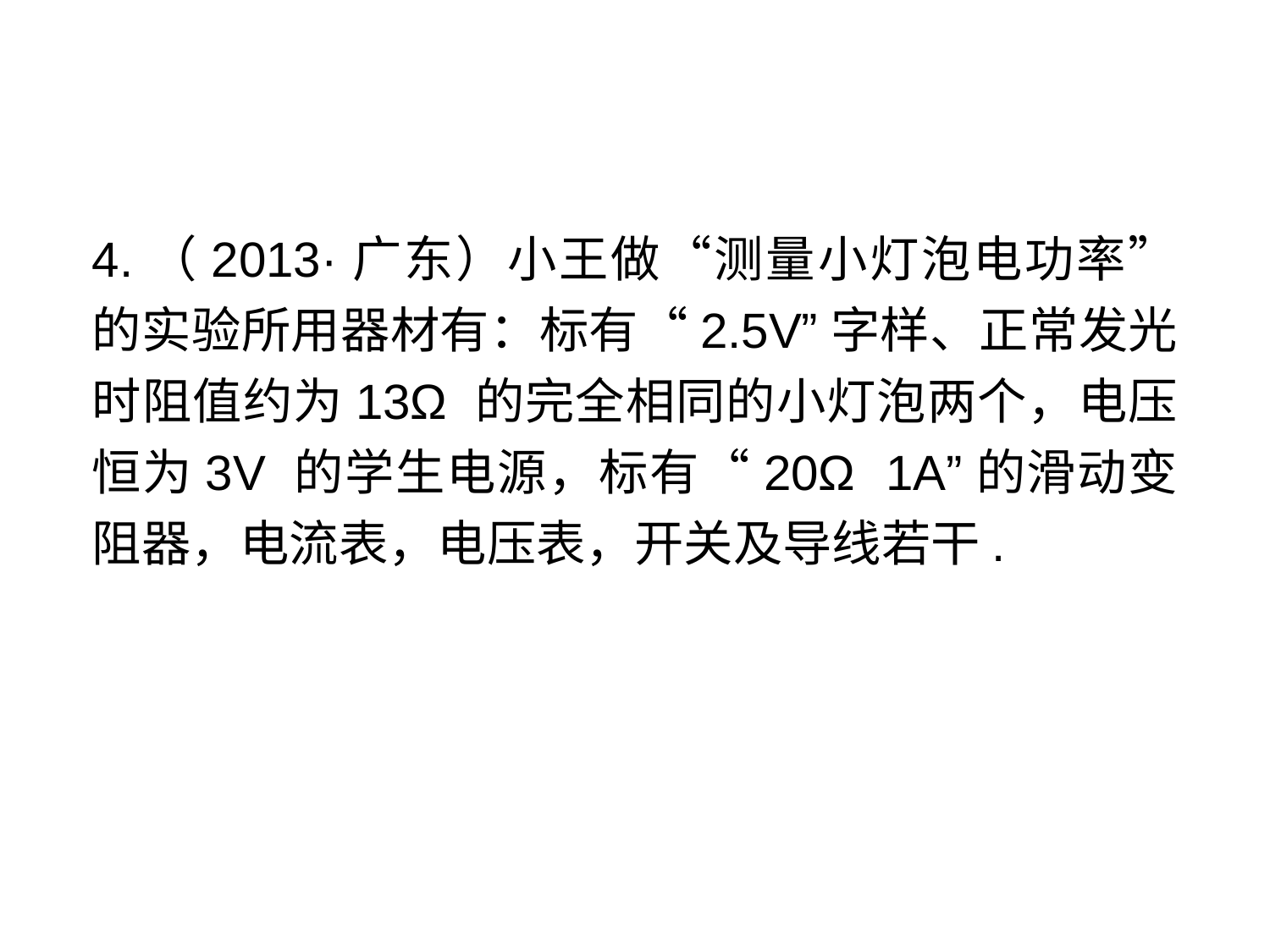

4.（2013·广东）小王做“测量小灯泡电功率”的实验所用器材有：标有“2.5V”字样、正常发光时阻值约为13Ω 的完全相同的小灯泡两个，电压恒为3V 的学生电源，标有“20Ω  1A”的滑动变阻器，电流表，电压表，开关及导线若干.